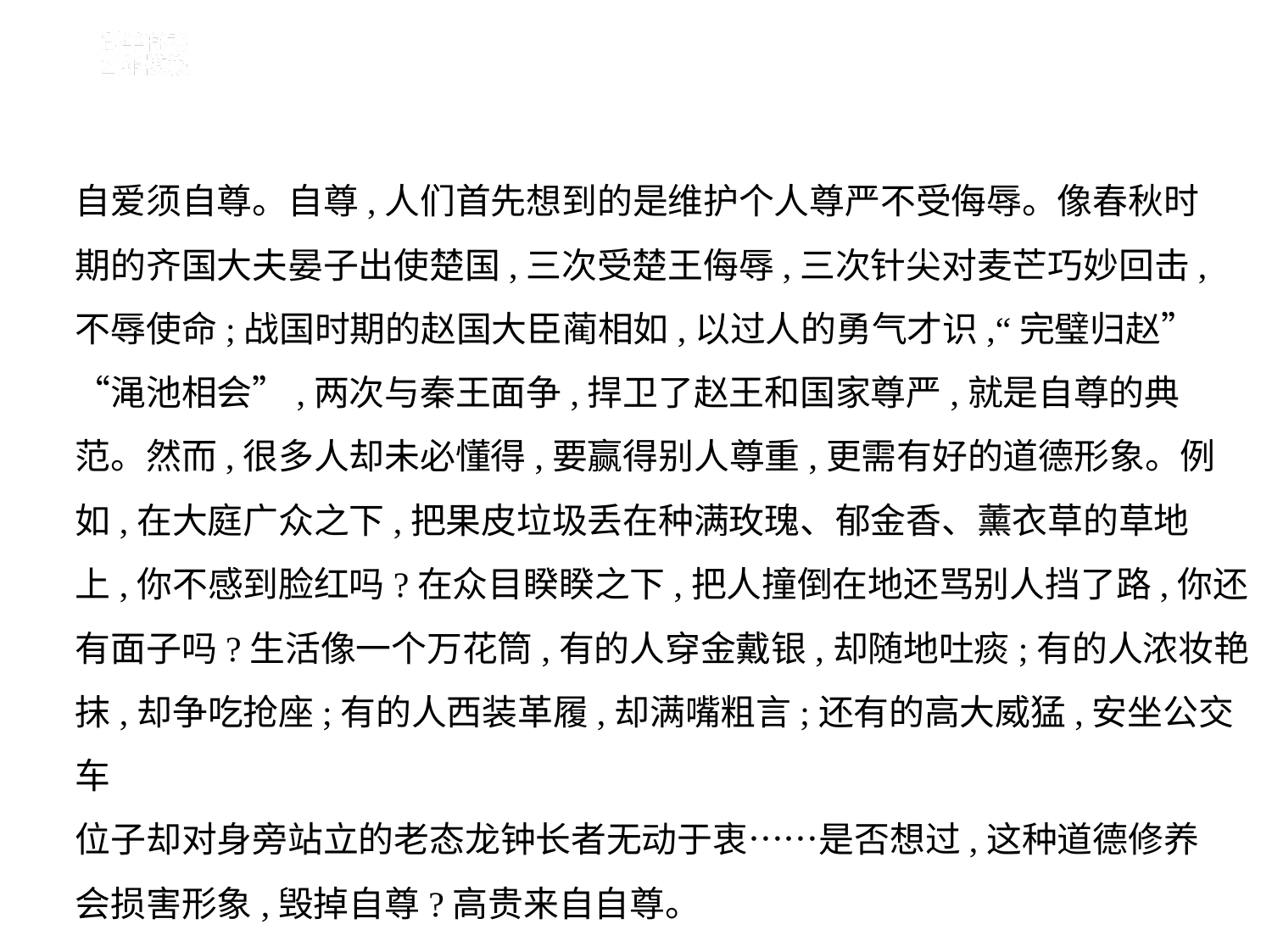

自爱须自尊。自尊,人们首先想到的是维护个人尊严不受侮辱。像春秋时
期的齐国大夫晏子出使楚国,三次受楚王侮辱,三次针尖对麦芒巧妙回击,
不辱使命;战国时期的赵国大臣蔺相如,以过人的勇气才识,“完璧归赵”
“渑池相会”,两次与秦王面争,捍卫了赵王和国家尊严,就是自尊的典
范。然而,很多人却未必懂得,要赢得别人尊重,更需有好的道德形象。例
如,在大庭广众之下,把果皮垃圾丢在种满玫瑰、郁金香、薰衣草的草地
上,你不感到脸红吗?在众目睽睽之下,把人撞倒在地还骂别人挡了路,你还
有面子吗?生活像一个万花筒,有的人穿金戴银,却随地吐痰;有的人浓妆艳
抹,却争吃抢座;有的人西装革履,却满嘴粗言;还有的高大威猛,安坐公交车
位子却对身旁站立的老态龙钟长者无动于衷……是否想过,这种道德修养
会损害形象,毁掉自尊?高贵来自自尊。